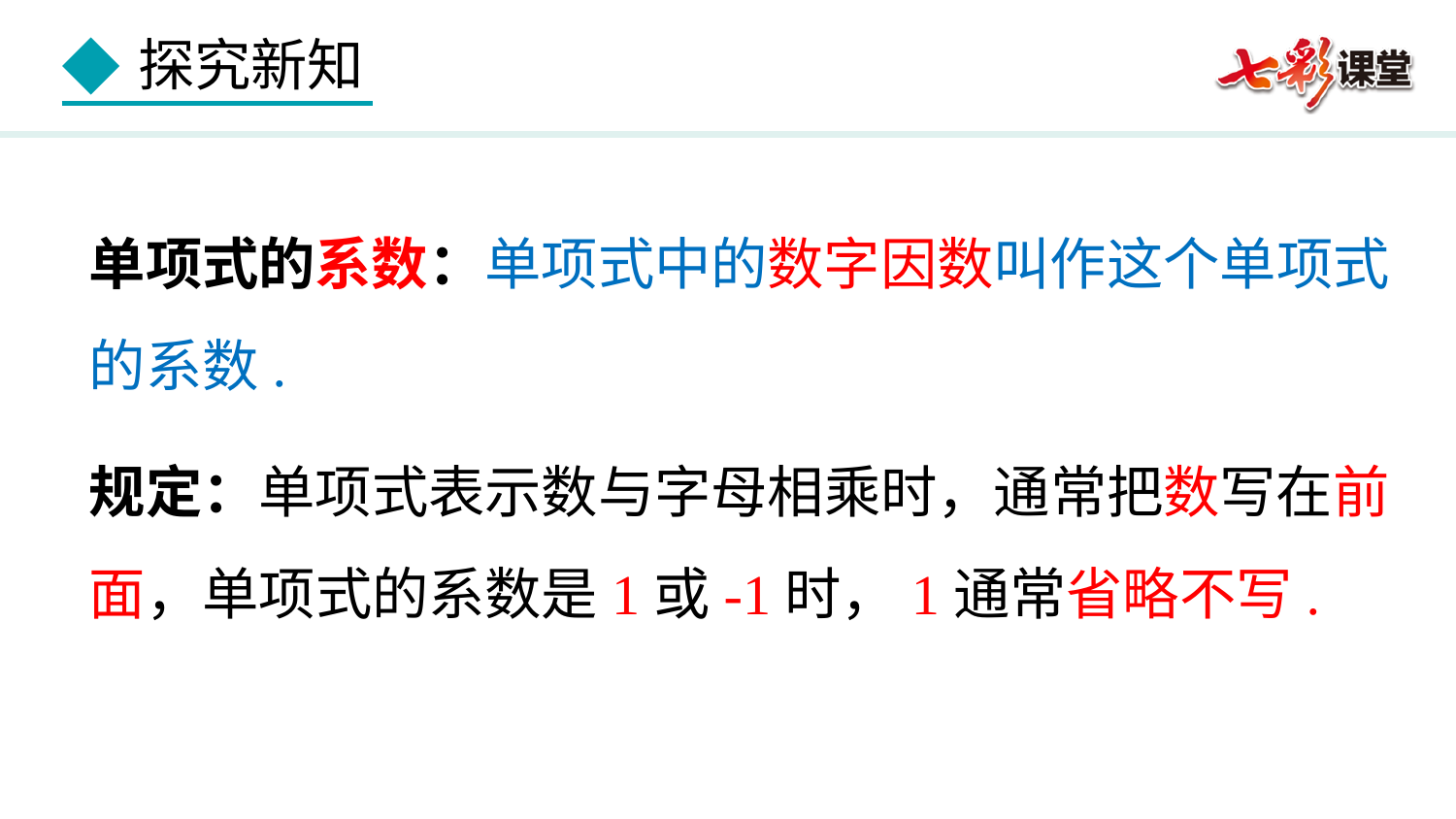

单项式的系数：单项式中的数字因数叫作这个单项式的系数.
规定：单项式表示数与字母相乘时，通常把数写在前面，单项式的系数是1或-1时，1通常省略不写.